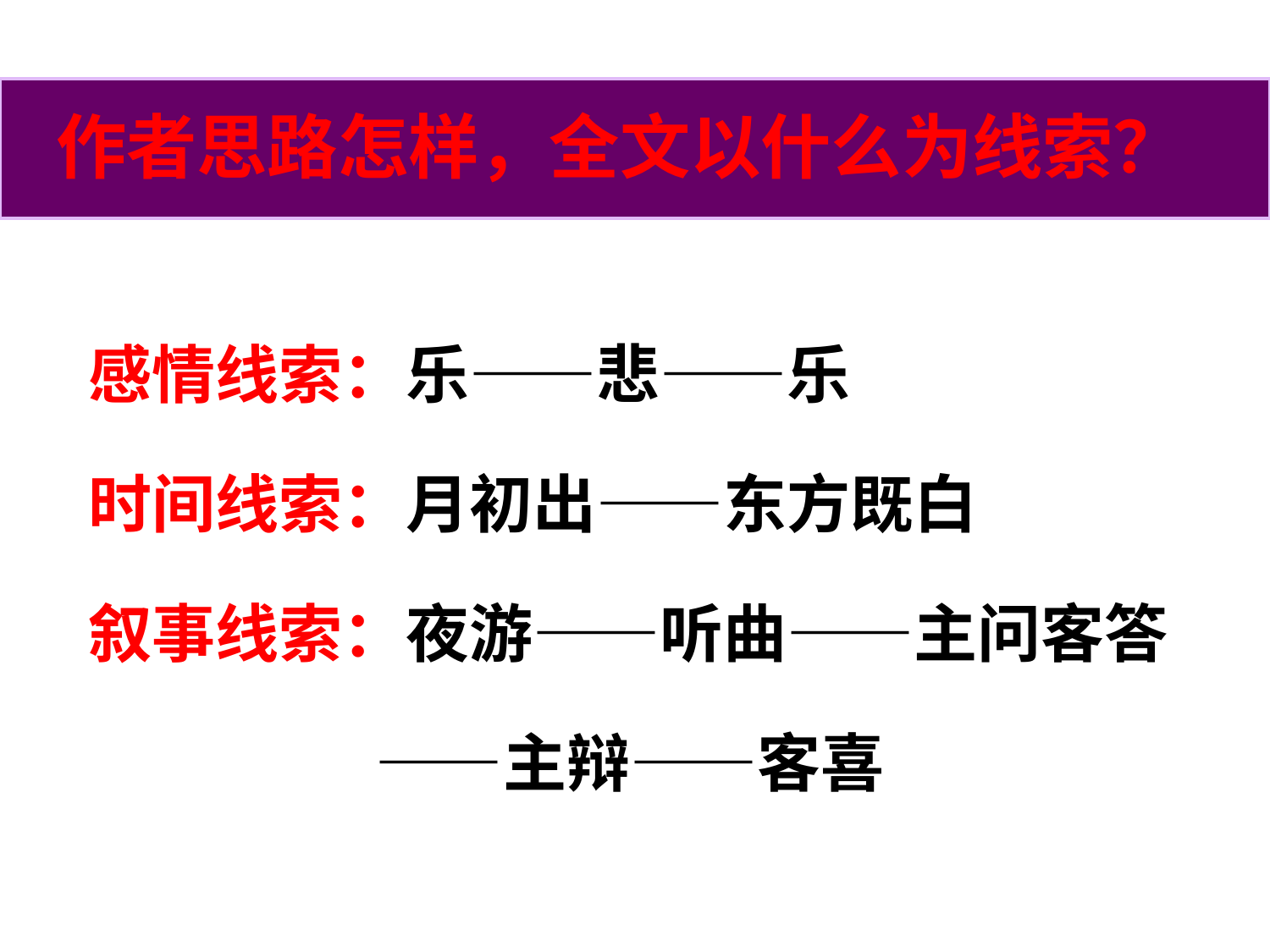

作者思路怎样，全文以什么为线索？
感情线索：乐——悲——乐
时间线索：月初出——东方既白
叙事线索：夜游——听曲——主问客答
                    ——主辩——客喜